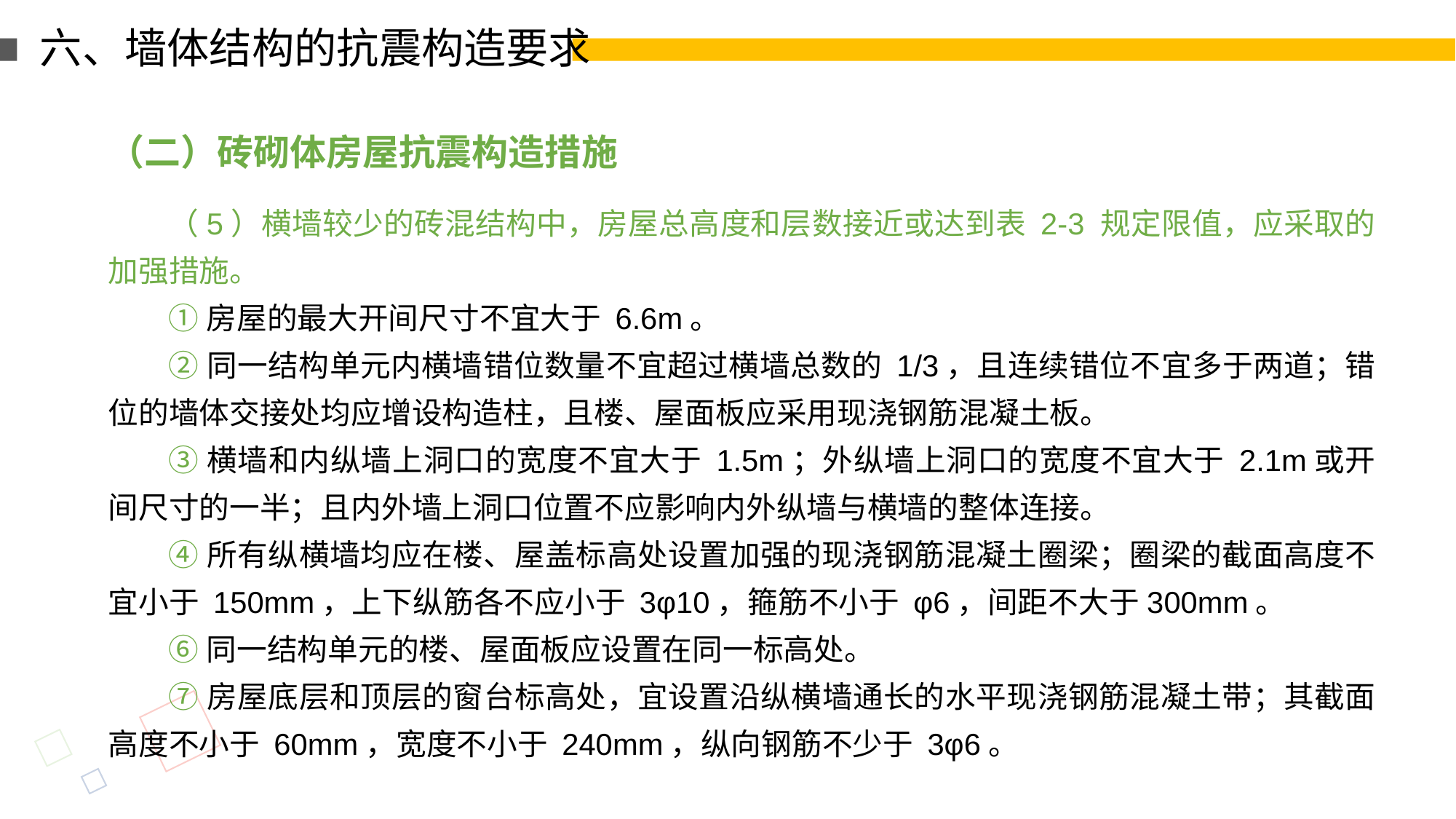

六、墙体结构的抗震构造要求
（二）砖砌体房屋抗震构造措施
（5）横墙较少的砖混结构中，房屋总高度和层数接近或达到表 2-3 规定限值，应采取的加强措施。
①房屋的最大开间尺寸不宜大于 6.6m。
②同一结构单元内横墙错位数量不宜超过横墙总数的 1/3，且连续错位不宜多于两道；错位的墙体交接处均应增设构造柱，且楼、屋面板应采用现浇钢筋混凝土板。
③横墙和内纵墙上洞口的宽度不宜大于 1.5m；外纵墙上洞口的宽度不宜大于 2.1m或开间尺寸的一半；且内外墙上洞口位置不应影响内外纵墙与横墙的整体连接。
④所有纵横墙均应在楼、屋盖标高处设置加强的现浇钢筋混凝土圈梁；圈梁的截面高度不宜小于 150mm，上下纵筋各不应小于 3φ10，箍筋不小于 φ6，间距不大于300mm。
⑥同一结构单元的楼、屋面板应设置在同一标高处。
⑦房屋底层和顶层的窗台标高处，宜设置沿纵横墙通长的水平现浇钢筋混凝土带；其截面高度不小于 60mm，宽度不小于 240mm，纵向钢筋不少于 3φ6。